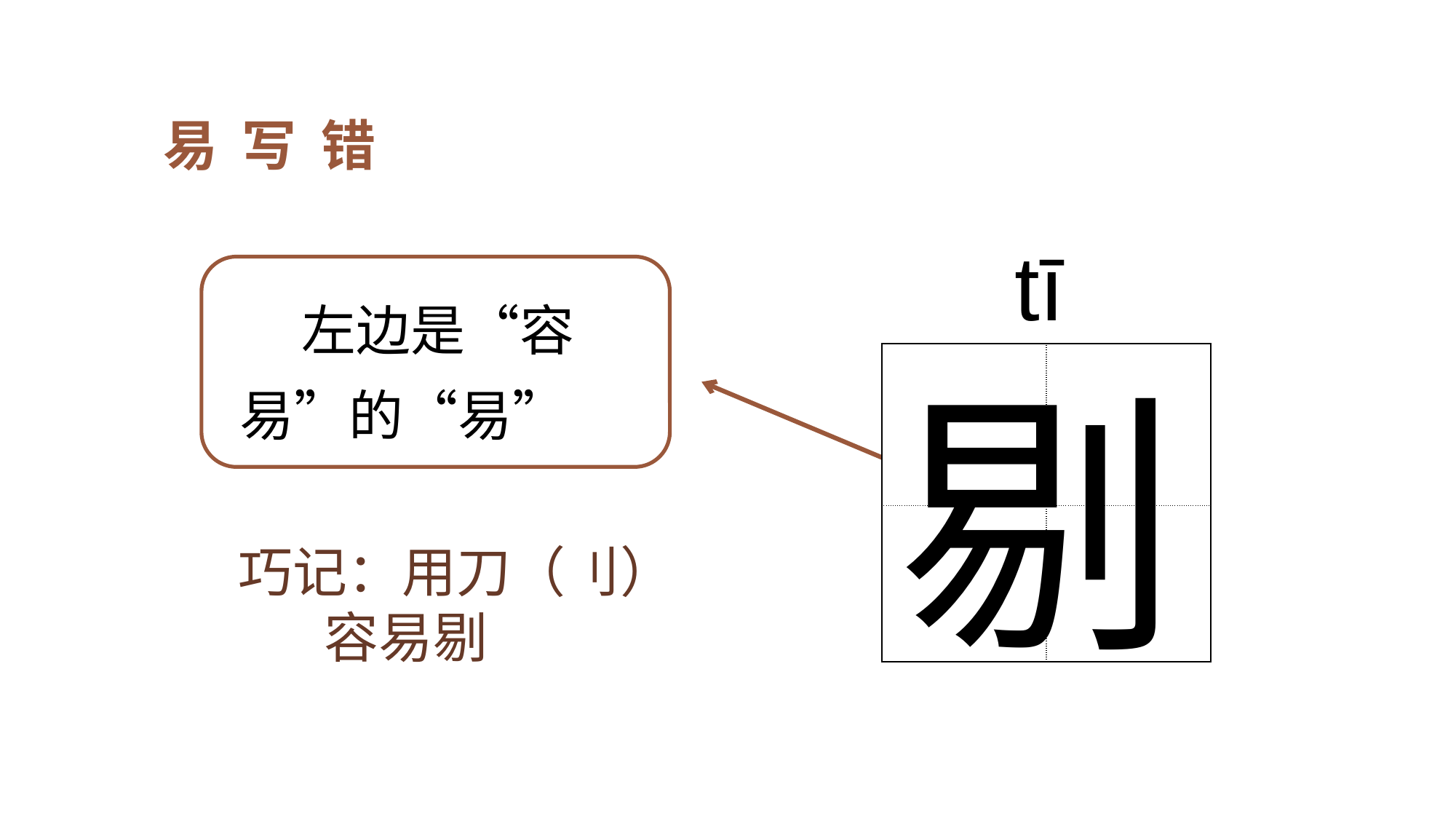

易写错
tī
    左边是“容易”的“易”
|  |  |
| --- | --- |
|  |  |
剔
巧记：用刀（刂）
      容易剔